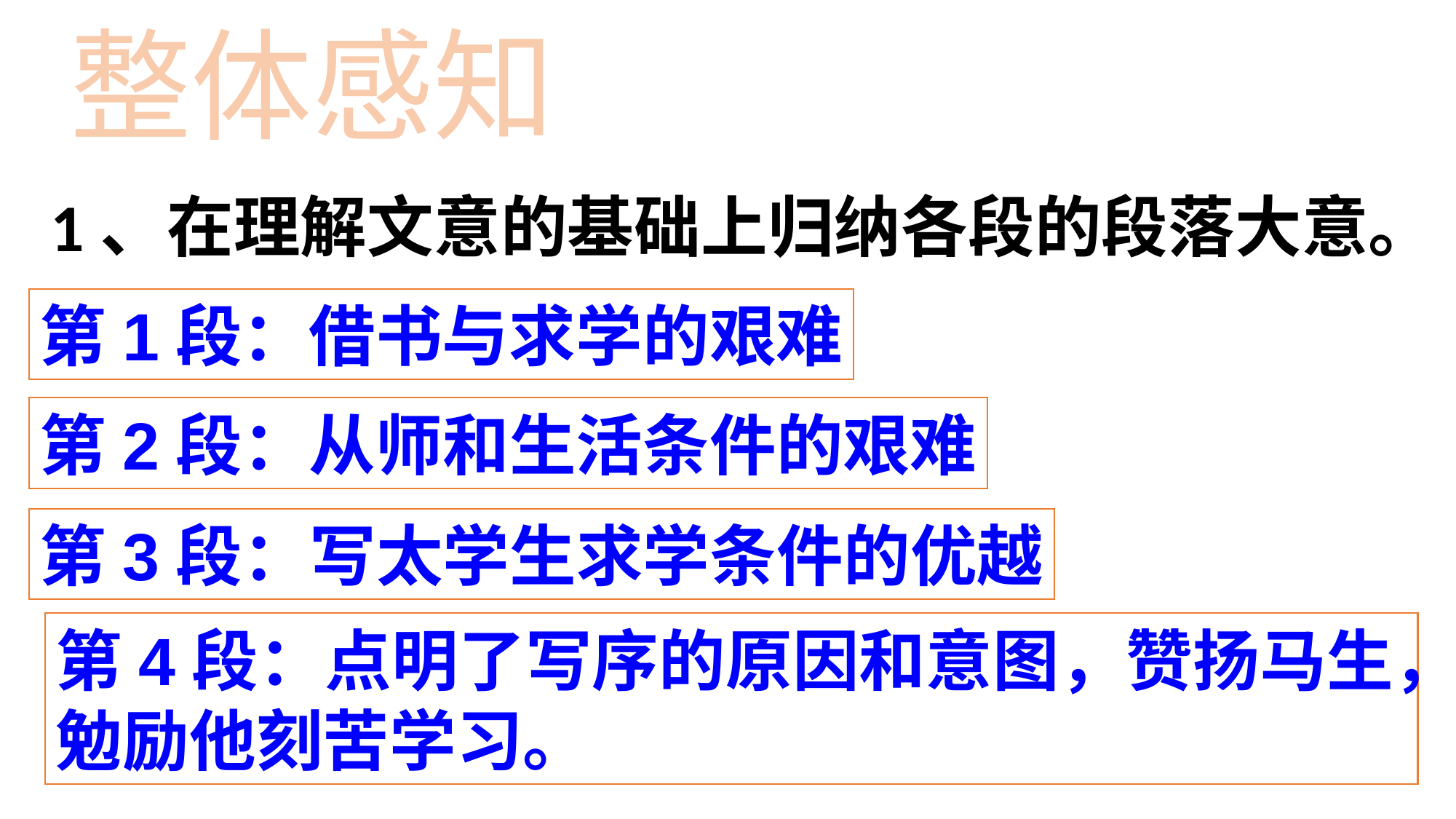

整体感知
1、在理解文意的基础上归纳各段的段落大意。
第1段：借书与求学的艰难
第2段：从师和生活条件的艰难
第3段：写太学生求学条件的优越
第4段：点明了写序的原因和意图，赞扬马生，勉励他刻苦学习。